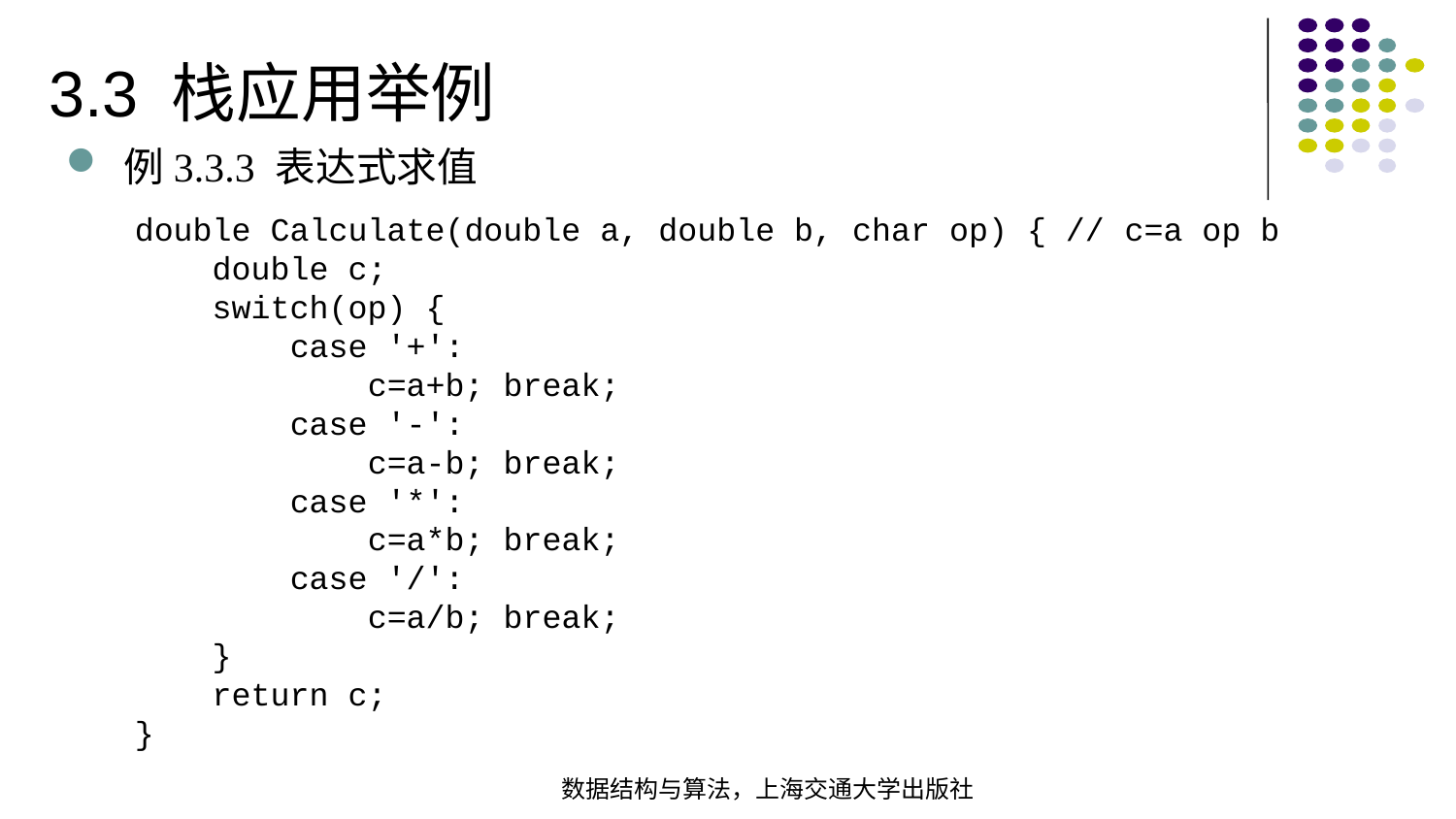

3.3 栈应用举例
例3.3.3 表达式求值
double Calculate(double a, double b, char op) { // c=a op b    double c;    switch(op) {        case '+':            c=a+b; break;        case '-':            c=a-b; break;        case '*':            c=a*b; break;        case '/':            c=a/b; break;    }    return c;}